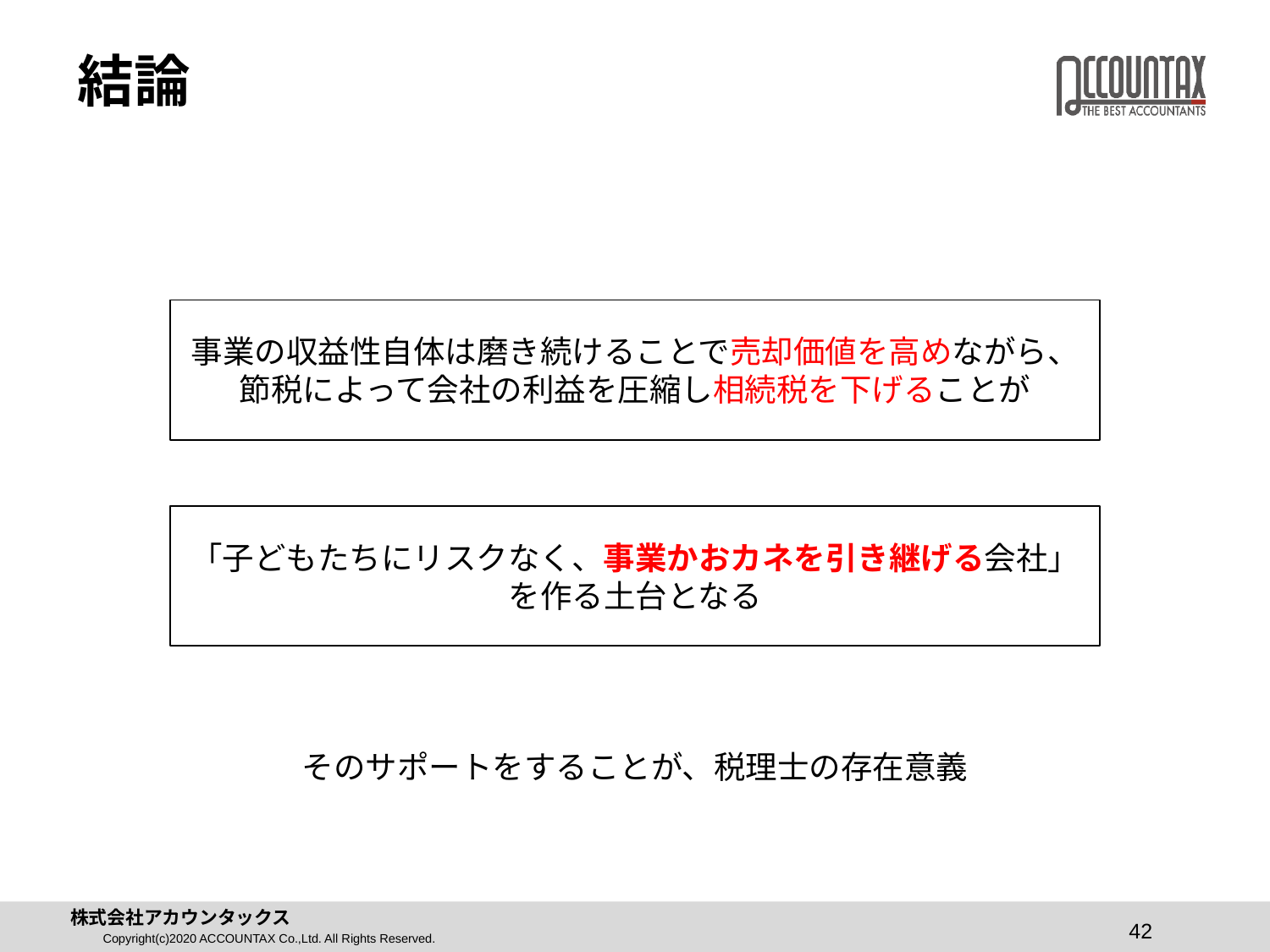

# 結論
事業の収益性自体は磨き続けることで売却価値を高めながら、
節税によって会社の利益を圧縮し相続税を下げることが
「子どもたちにリスクなく、事業かおカネを引き継げる会社」
を作る土台となる
そのサポートをすることが、税理士の存在意義
42